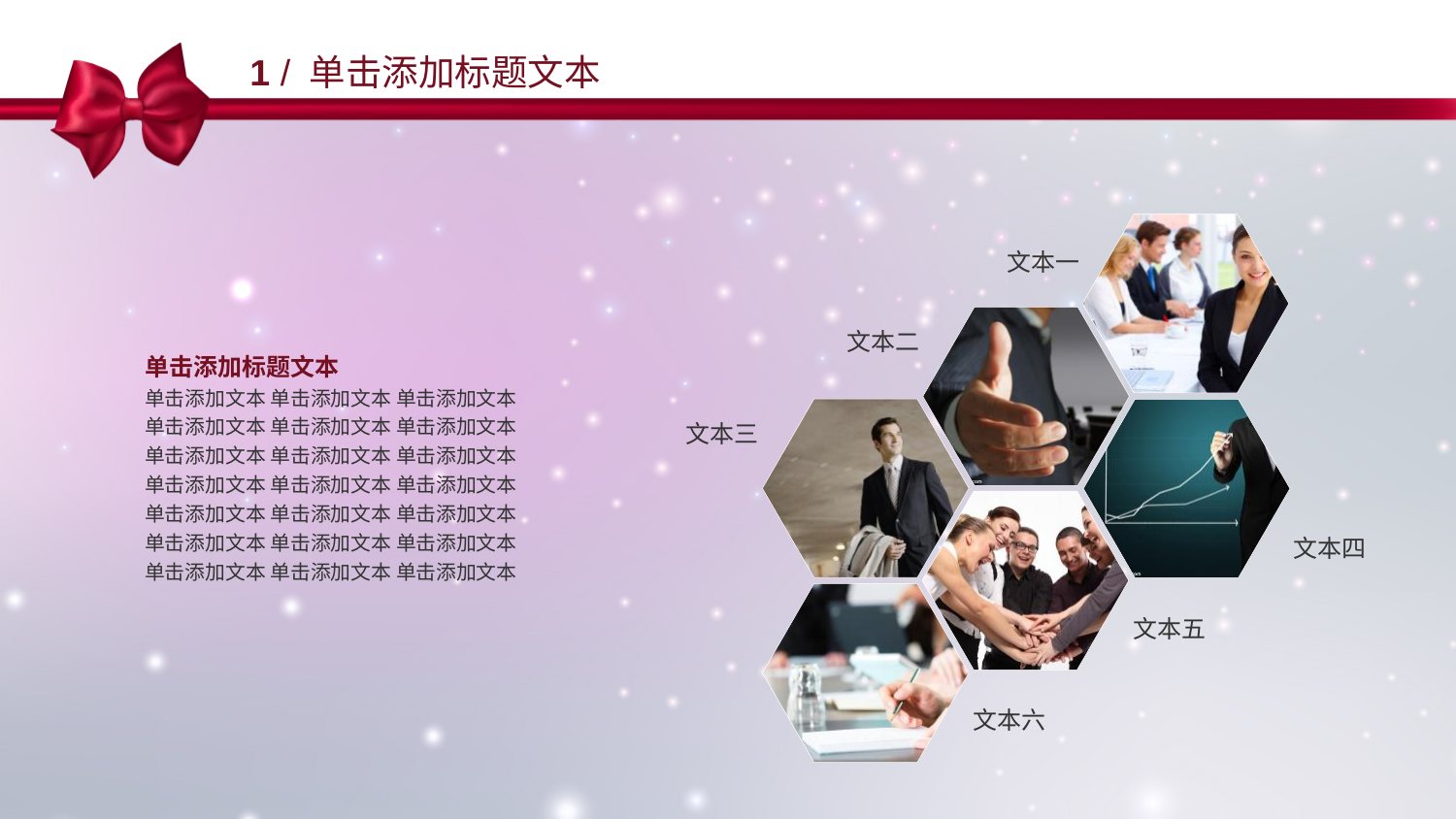

1 / 单击添加标题文本

文本一
文本二
单击添加标题文本
单击添加文本 单击添加文本 单击添加文本
单击添加文本 单击添加文本 单击添加文本
单击添加文本 单击添加文本 单击添加文本
单击添加文本 单击添加文本 单击添加文本
单击添加文本 单击添加文本 单击添加文本
单击添加文本 单击添加文本 单击添加文本
单击添加文本 单击添加文本 单击添加文本
文本三
文本四
文本五
文本六